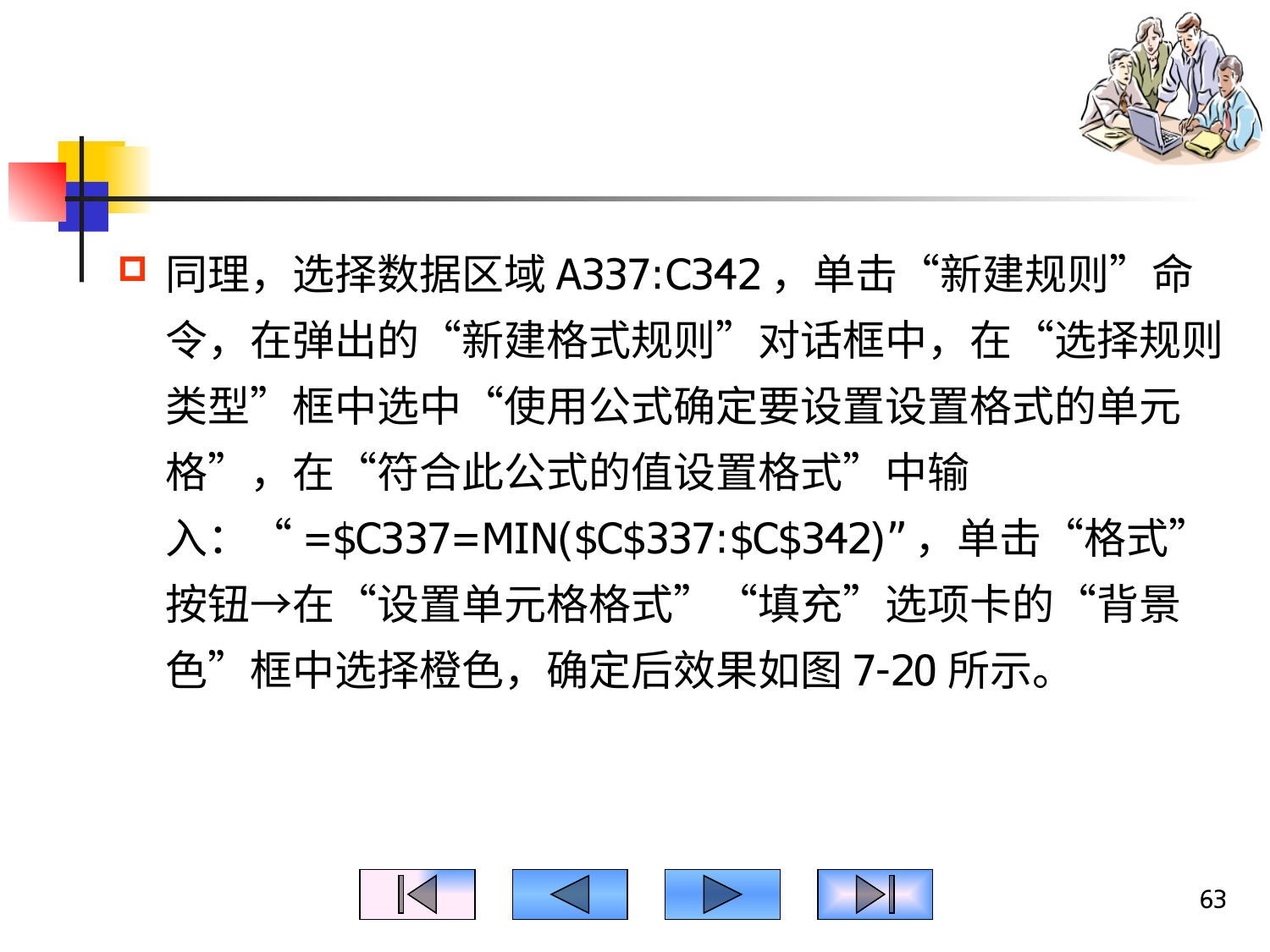

#
同理，选择数据区域A337:C342，单击“新建规则”命令，在弹出的“新建格式规则”对话框中，在“选择规则类型”框中选中“使用公式确定要设置设置格式的单元格”，在“符合此公式的值设置格式”中输入：“=$C337=MIN($C$337:$C$342)”，单击“格式”按钮→在“设置单元格格式”“填充”选项卡的“背景色”框中选择橙色，确定后效果如图7-20所示。

63